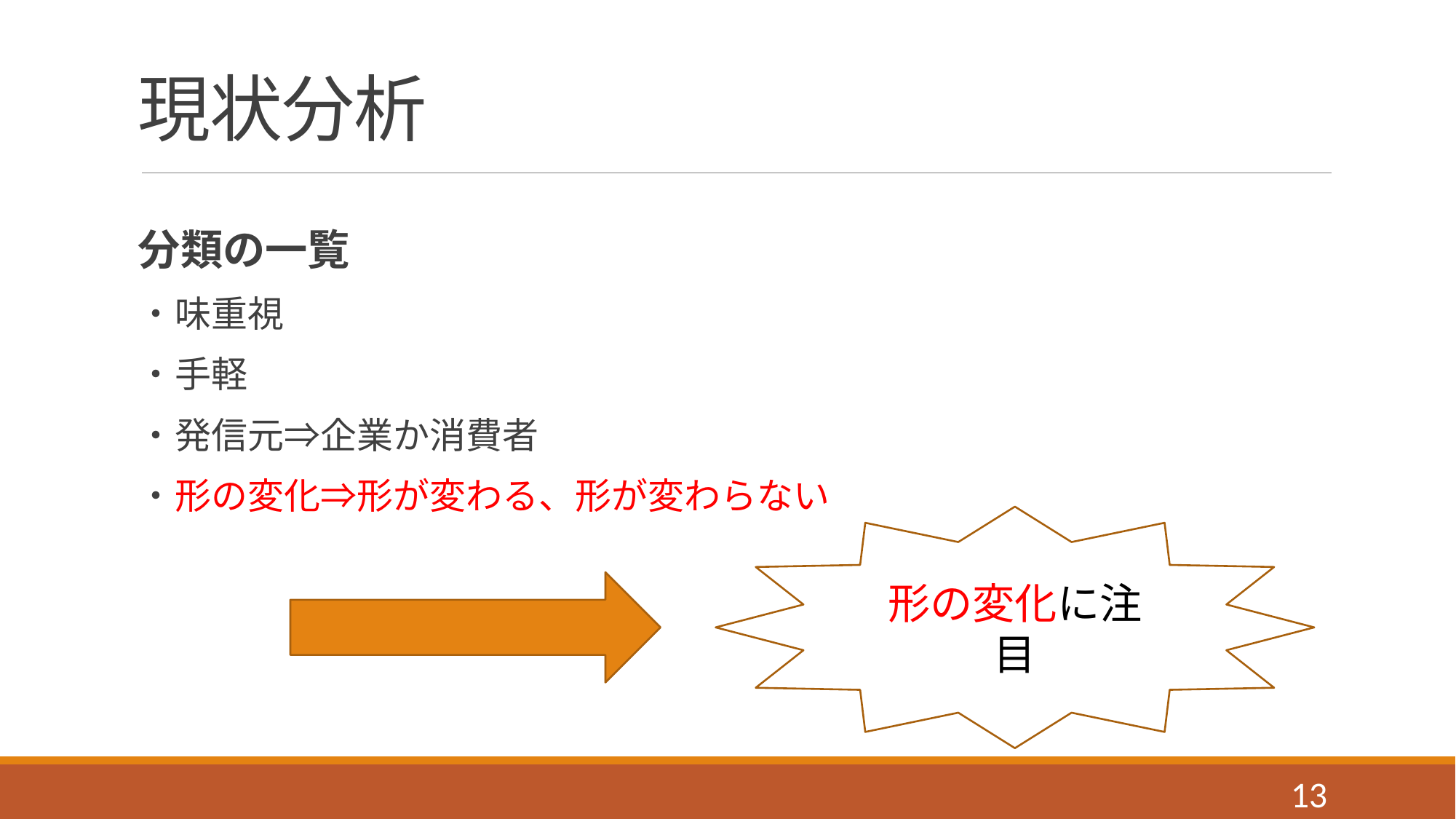

# 現状分析
分類の一覧
・味重視
・手軽
・発信元⇒企業か消費者
・形の変化⇒形が変わる、形が変わらない

形の変化に注目

13